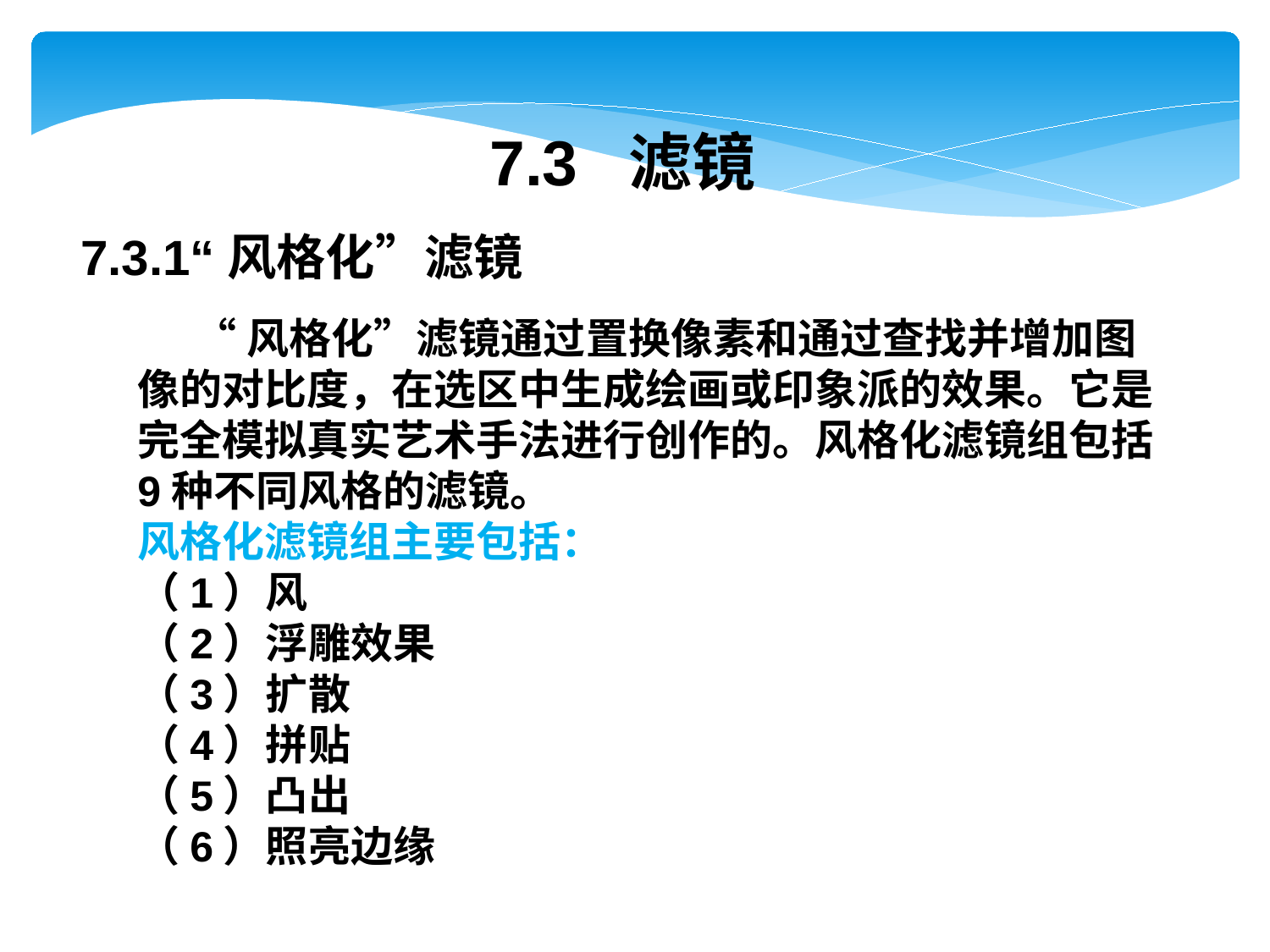

7.3  滤镜
7.3.1“风格化”滤镜
      “风格化”滤镜通过置换像素和通过查找并增加图像的对比度，在选区中生成绘画或印象派的效果。它是完全模拟真实艺术手法进行创作的。风格化滤镜组包括9种不同风格的滤镜。
风格化滤镜组主要包括：
（1）风
（2）浮雕效果
（3）扩散
（4）拼贴
（5）凸出
（6）照亮边缘